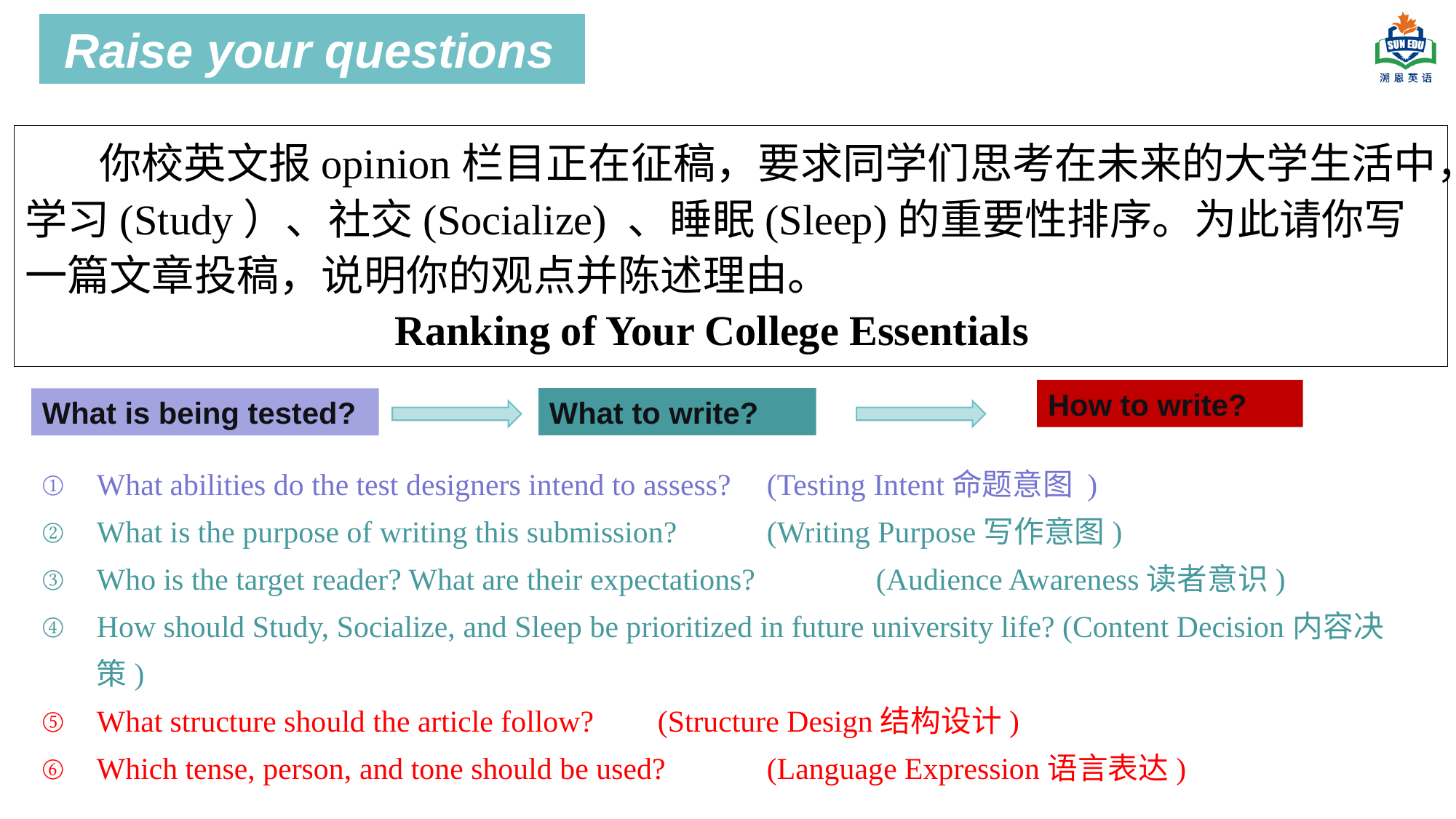

Raise your questions
 你校英文报opinion栏目正在征稿，要求同学们思考在未来的大学生活中，学习(Study）、社交(Socialize) 、睡眠(Sleep)的重要性排序。为此请你写一篇文章投稿，说明你的观点并陈述理由。
Ranking of Your College Essentials
How to write?
What to write?
What is being tested?

What abilities do the test designers intend to assess?	  (Testing Intent命题意图 )
What is the purpose of writing this submission?	  (Writing Purpose写作意图)
Who is the target reader? What are their expectations?	  (Audience Awareness读者意识)
How should Study, Socialize, and Sleep be prioritized in future university life? (Content Decision内容决策)
What structure should the article follow? 	  (Structure Design结构设计)
Which tense, person, and tone should be used?	  (Language Expression语言表达)